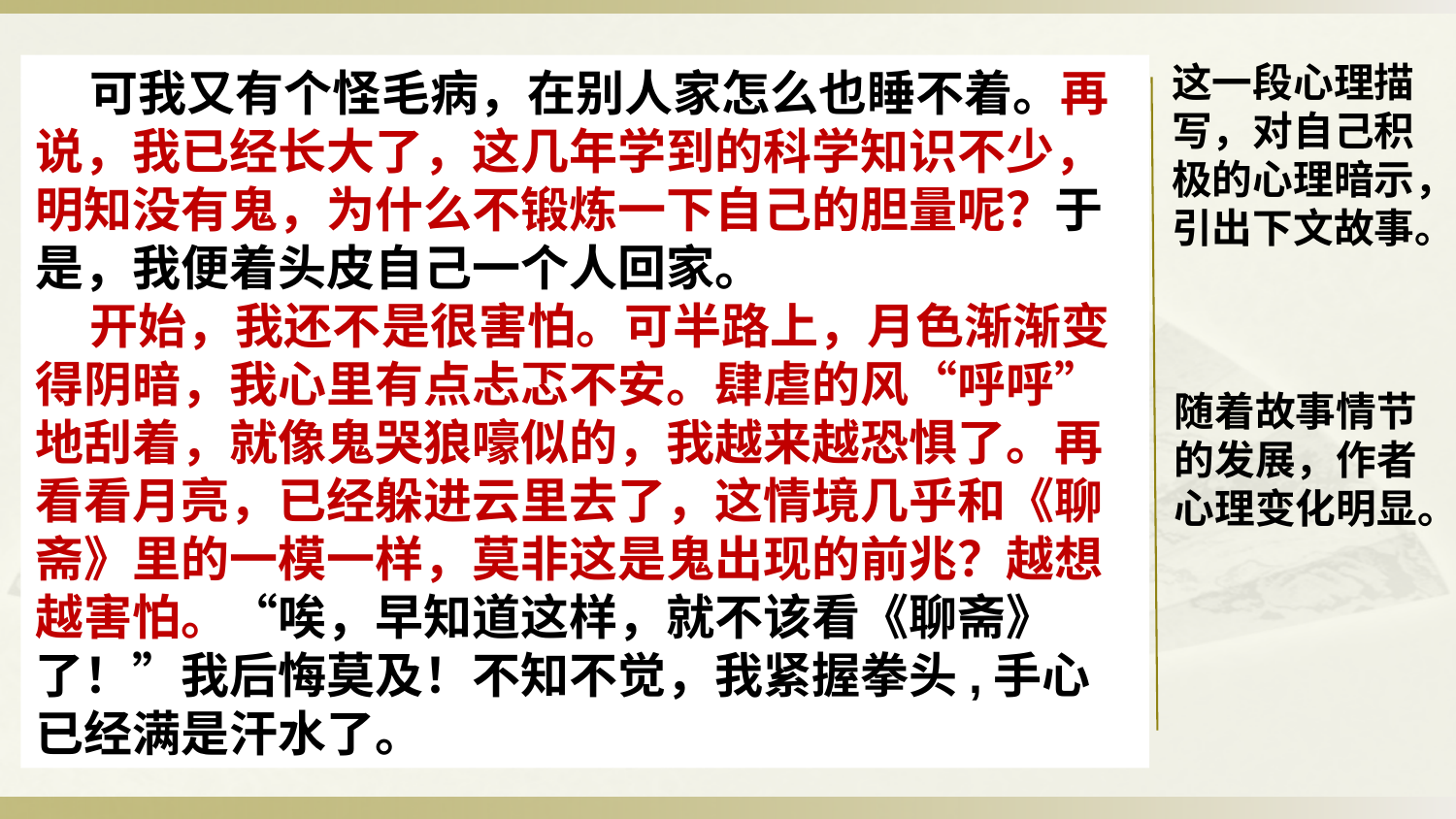

这一段心理描写，对自己积极的心理暗示，引出下文故事。
    可我又有个怪毛病，在别人家怎么也睡不着。再说，我已经长大了，这几年学到的科学知识不少，明知没有鬼，为什么不锻炼一下自己的胆量呢？于是，我便着头皮自己一个人回家。
    开始，我还不是很害怕。可半路上，月色渐渐变得阴暗，我心里有点忐忑不安。肆虐的风“呼呼”地刮着，就像鬼哭狼嚎似的，我越来越恐惧了。再看看月亮，已经躲进云里去了，这情境几乎和《聊斋》里的一模一样，莫非这是鬼出现的前兆？越想越害怕。“唉，早知道这样，就不该看《聊斋》了！”我后悔莫及！不知不觉，我紧握拳头,手心已经满是汗水了。
随着故事情节的发展，作者心理变化明显。